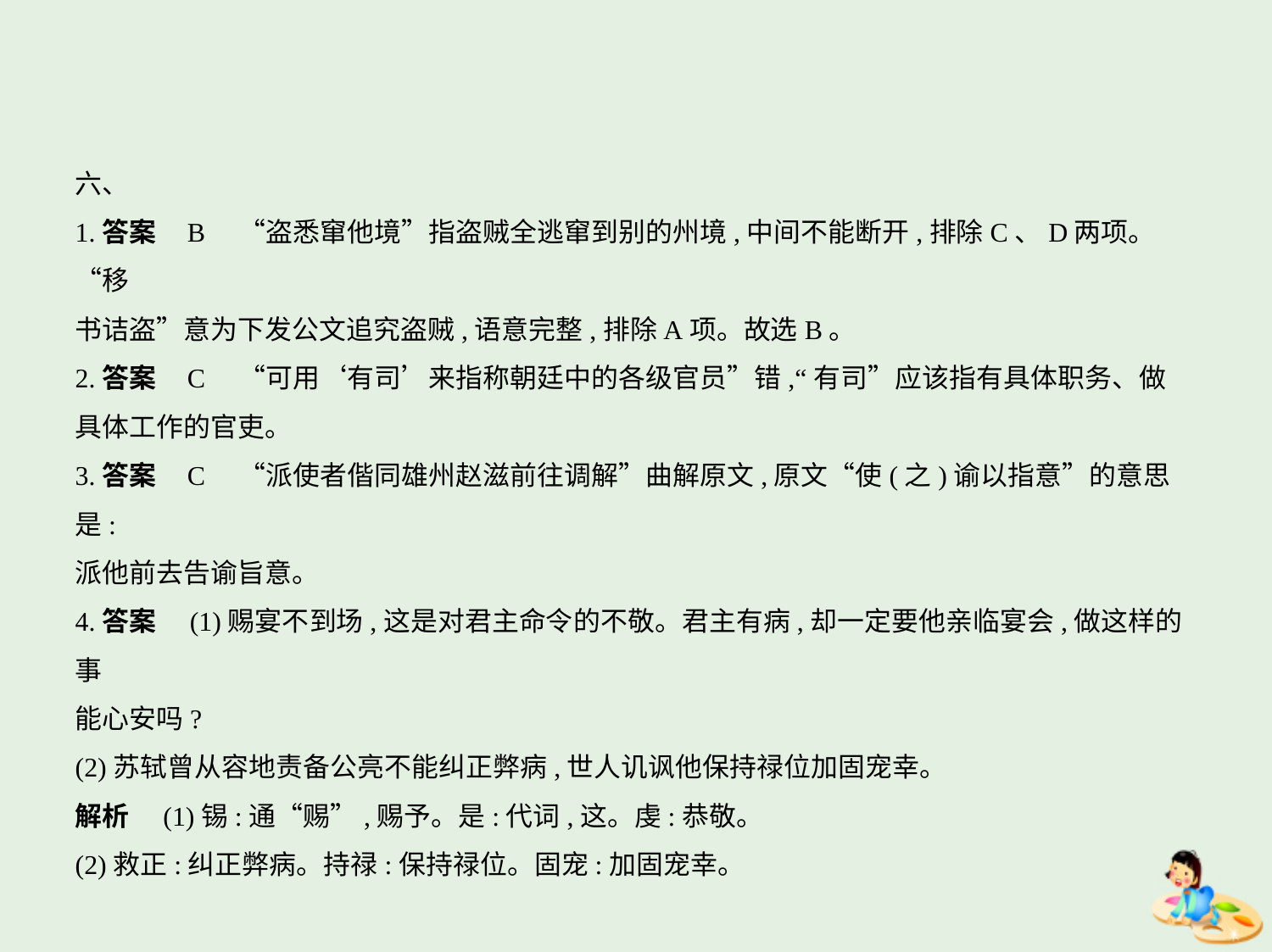

六、
1.答案    B　“盗悉窜他境”指盗贼全逃窜到别的州境,中间不能断开,排除C、D两项。“移
书诘盗”意为下发公文追究盗贼,语意完整,排除A项。故选B。
2.答案    C　“可用‘有司’来指称朝廷中的各级官员”错,“有司”应该指有具体职务、做
具体工作的官吏。
3.答案    C　“派使者偕同雄州赵滋前往调解”曲解原文,原文“使(之)谕以指意”的意思是:
派他前去告谕旨意。
4.答案　(1)赐宴不到场,这是对君主命令的不敬。君主有病,却一定要他亲临宴会,做这样的事
能心安吗?
(2)苏轼曾从容地责备公亮不能纠正弊病,世人讥讽他保持禄位加固宠幸。
解析　(1)锡:通“赐”,赐予。是:代词,这。虔:恭敬。
(2)救正:纠正弊病。持禄:保持禄位。固宠:加固宠幸。